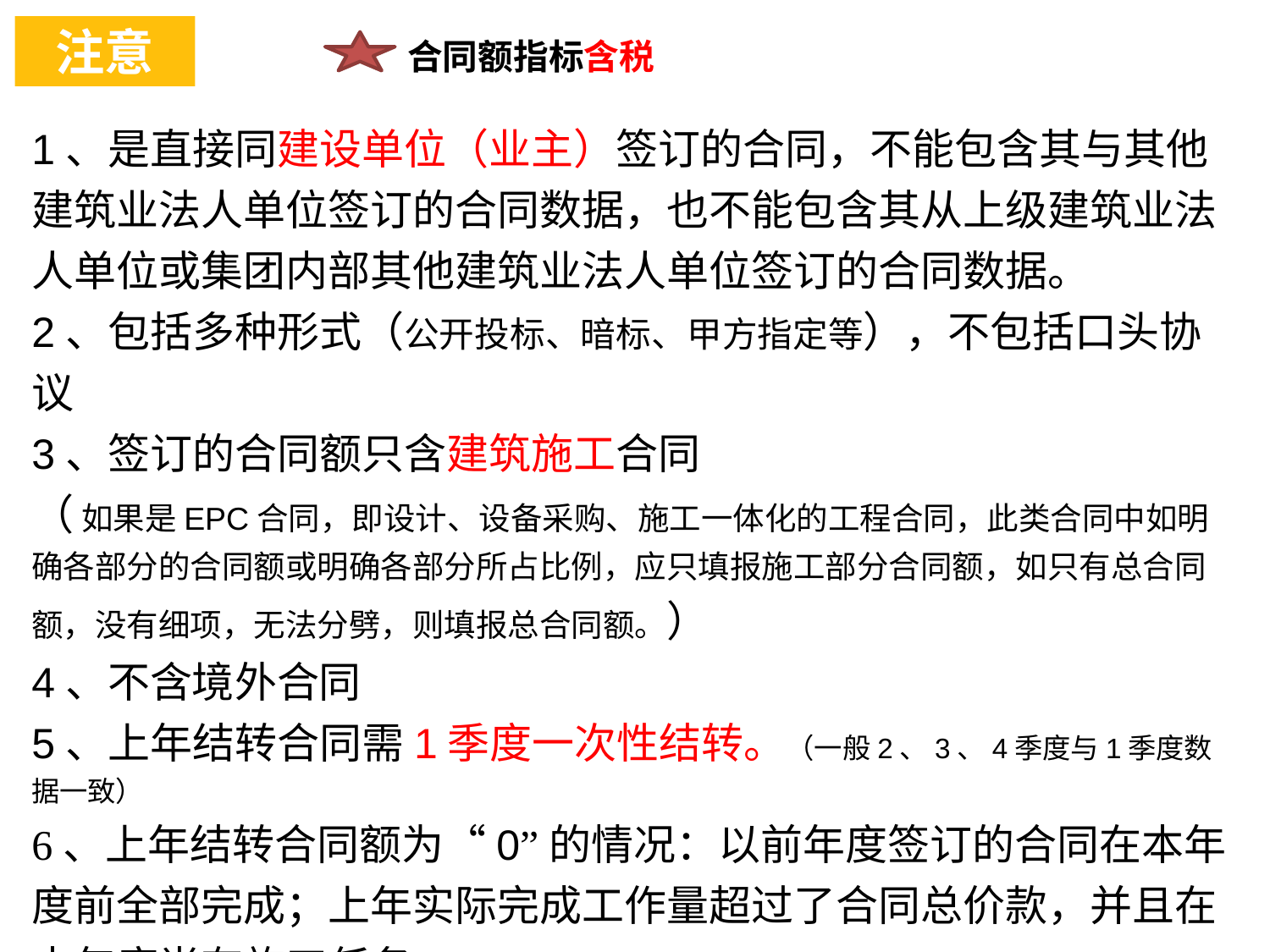

注意
合同额指标含税

1、是直接同建设单位（业主）签订的合同，不能包含其与其他建筑业法人单位签订的合同数据，也不能包含其从上级建筑业法人单位或集团内部其他建筑业法人单位签订的合同数据。
2、包括多种形式（公开投标、暗标、甲方指定等），不包括口头协议
3、签订的合同额只含建筑施工合同
（ 如果是EPC合同，即设计、设备采购、施工一体化的工程合同，此类合同中如明确各部分的合同额或明确各部分所占比例，应只填报施工部分合同额，如只有总合同额，没有细项，无法分劈，则填报总合同额。）
4、不含境外合同
5、上年结转合同需1季度一次性结转。（一般2、3、4季度与1季度数据一致）
6、上年结转合同额为“0”的情况：以前年度签订的合同在本年度前全部完成；上年实际完成工作量超过了合同总价款，并且在本年度尚有施工任务；